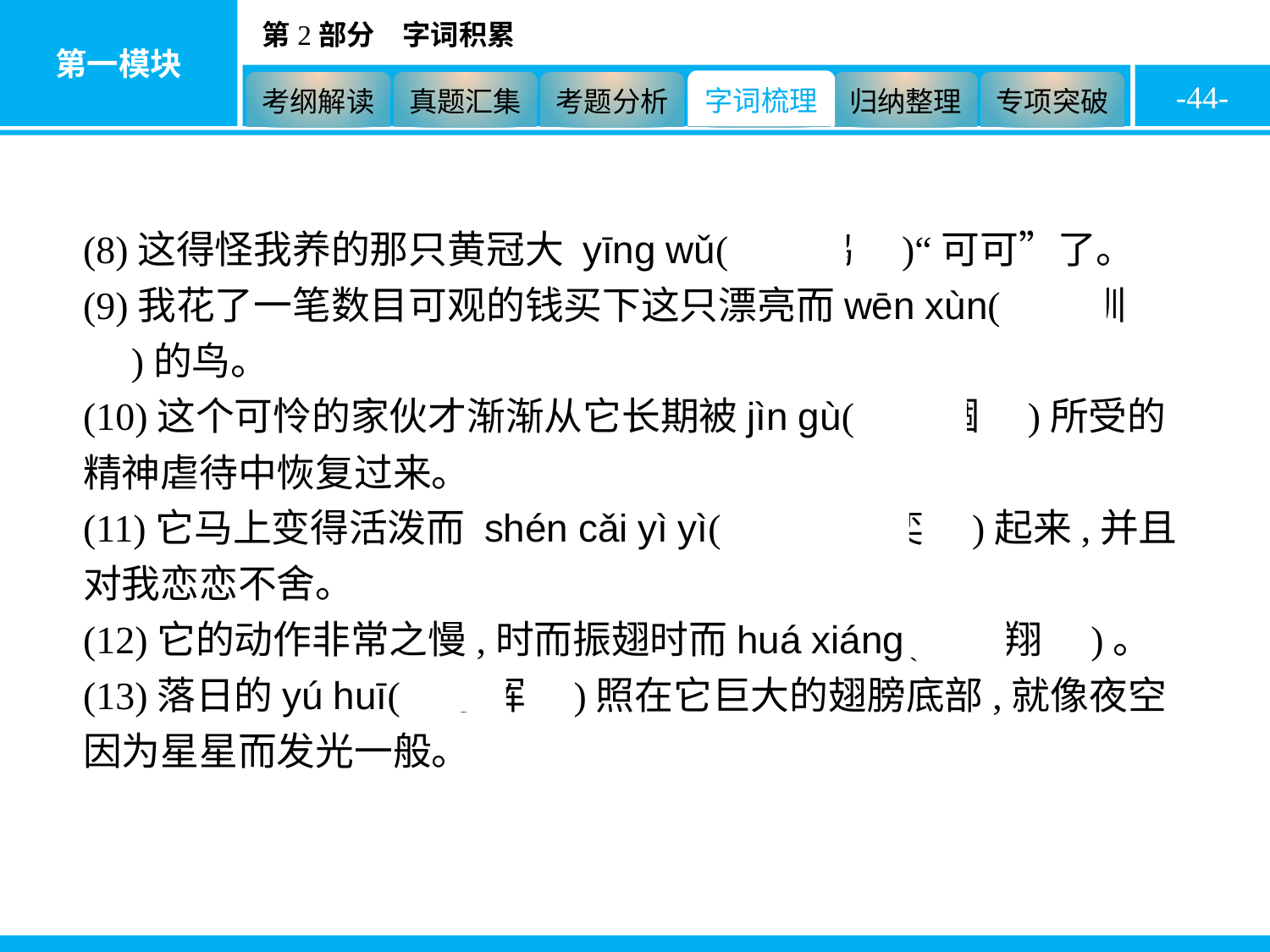

-44-
(8)这得怪我养的那只黄冠大 yīng wǔ(　鹦鹉　)“可可”了。
(9)我花了一笔数目可观的钱买下这只漂亮而wēn xùn(　温驯　)的鸟。
(10)这个可怜的家伙才渐渐从它长期被jìn gù(　禁锢　)所受的精神虐待中恢复过来。
(11)它马上变得活泼而 shén cǎi yì yì(　神采奕奕　)起来,并且对我恋恋不舍。
(12)它的动作非常之慢,时而振翅时而huá xiáng(　滑翔　)。
(13)落日的yú huī(　余晖　)照在它巨大的翅膀底部,就像夜空因为星星而发光一般。